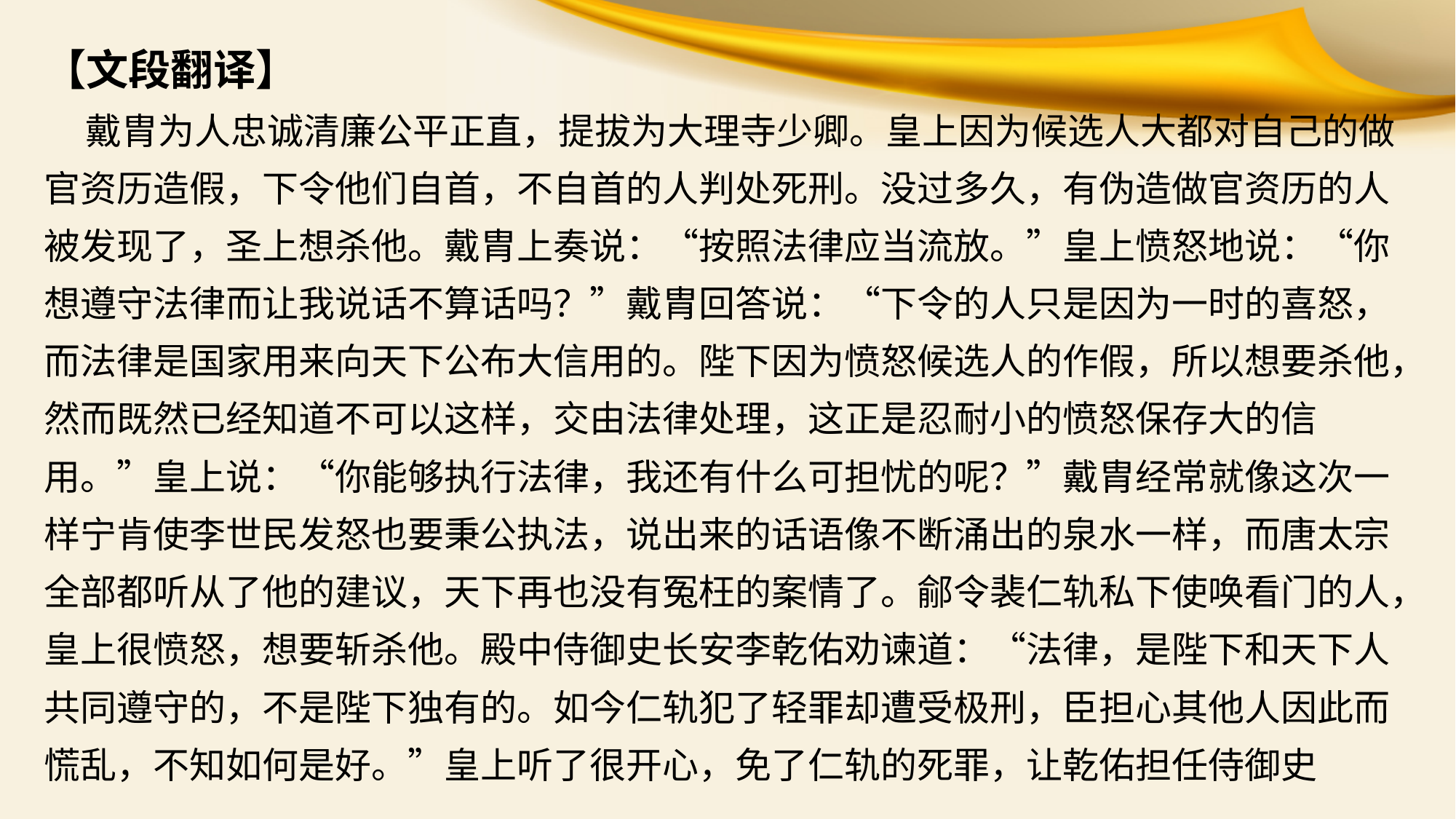

【文段翻译】
    戴胄为人忠诚清廉公平正直，提拔为大理寺少卿。皇上因为候选人大都对自己的做官资历造假，下令他们自首，不自首的人判处死刑。没过多久，有伪造做官资历的人被发现了，圣上想杀他。戴胄上奏说：“按照法律应当流放。”皇上愤怒地说：“你想遵守法律而让我说话不算话吗？”戴胄回答说：“下令的人只是因为一时的喜怒，而法律是国家用来向天下公布大信用的。陛下因为愤怒候选人的作假，所以想要杀他，然而既然已经知道不可以这样，交由法律处理，这正是忍耐小的愤怒保存大的信用。”皇上说：“你能够执行法律，我还有什么可担忧的呢？”戴胄经常就像这次一样宁肯使李世民发怒也要秉公执法，说出来的话语像不断涌出的泉水一样，而唐太宗全部都听从了他的建议，天下再也没有冤枉的案情了。鄃令裴仁轨私下使唤看门的人，皇上很愤怒，想要斩杀他。殿中侍御史长安李乾佑劝谏道：“法律，是陛下和天下人共同遵守的，不是陛下独有的。如今仁轨犯了轻罪却遭受极刑，臣担心其他人因此而慌乱，不知如何是好。”皇上听了很开心，免了仁轨的死罪，让乾佑担任侍御史